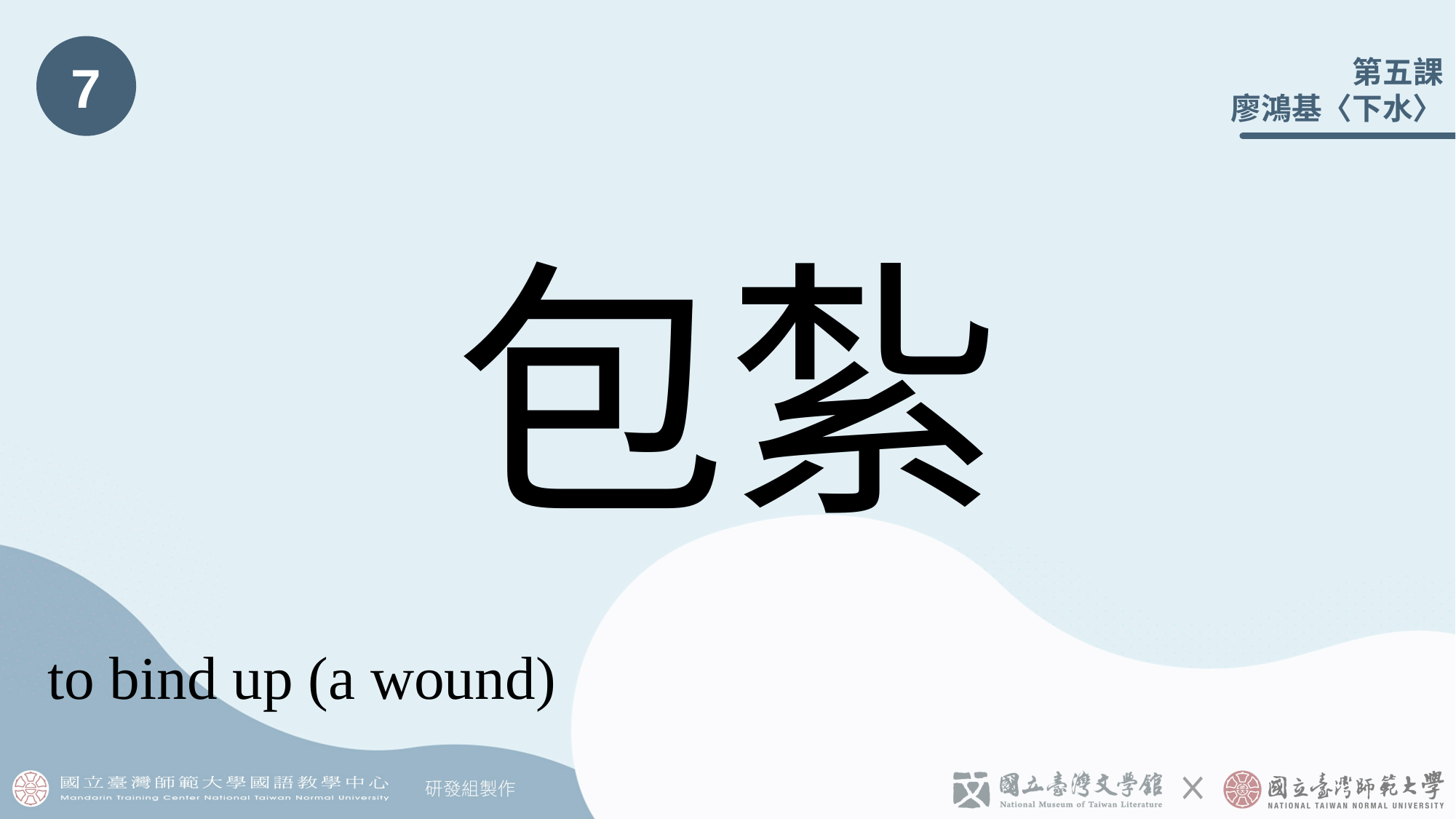

7
# 包紮
to bind up (a wound)